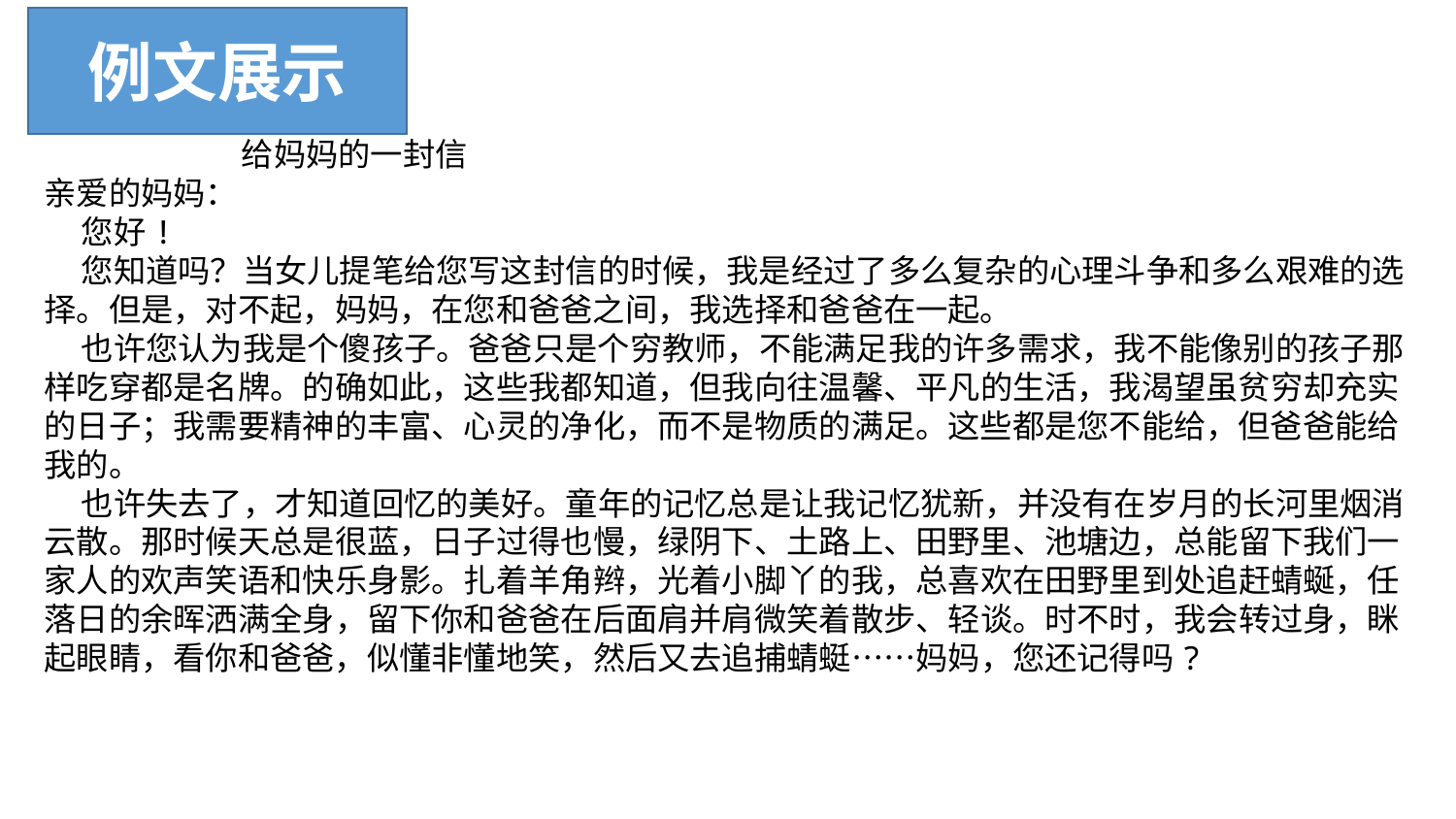

例文展示
                          给妈妈的一封信
亲爱的妈妈：
    您好!
    您知道吗？当女儿提笔给您写这封信的时候，我是经过了多么复杂的心理斗争和多么艰难的选择。但是，对不起，妈妈，在您和爸爸之间，我选择和爸爸在一起。
    也许您认为我是个傻孩子。爸爸只是个穷教师，不能满足我的许多需求，我不能像别的孩子那样吃穿都是名牌。的确如此，这些我都知道，但我向往温馨、平凡的生活，我渴望虽贫穷却充实的日子；我需要精神的丰富、心灵的净化，而不是物质的满足。这些都是您不能给，但爸爸能给我的。
    也许失去了，才知道回忆的美好。童年的记忆总是让我记忆犹新，并没有在岁月的长河里烟消云散。那时候天总是很蓝，日子过得也慢，绿阴下、土路上、田野里、池塘边，总能留下我们一家人的欢声笑语和快乐身影。扎着羊角辫，光着小脚丫的我，总喜欢在田野里到处追赶蜻蜒，任落日的余晖洒满全身，留下你和爸爸在后面肩并肩微笑着散步、轻谈。时不时，我会转过身，眯起眼睛，看你和爸爸，似懂非懂地笑，然后又去追捕蜻蜓……妈妈，您还记得吗?